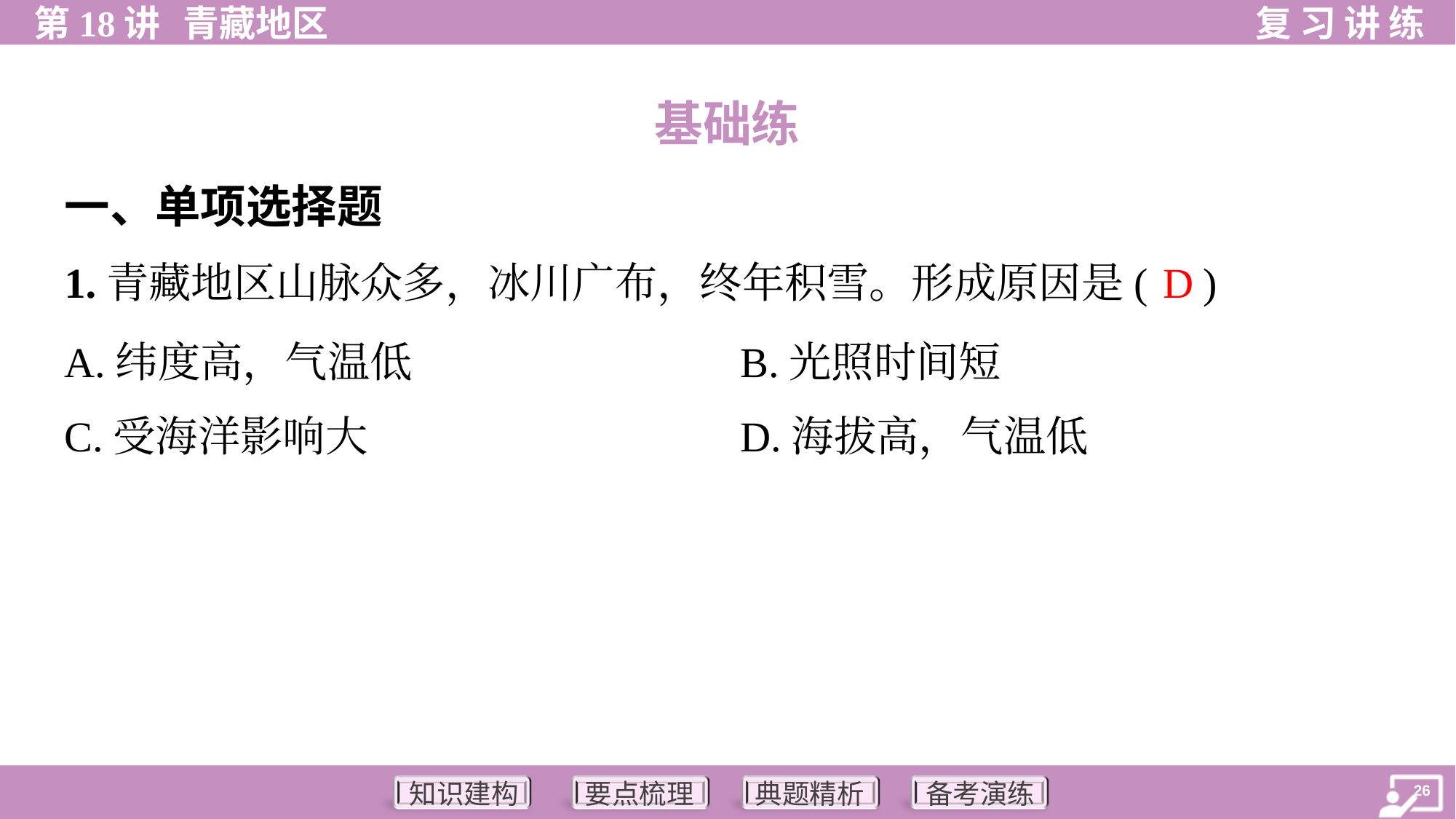

基础练
一、单项选择题
D
1.青藏地区山脉众多，冰川广布，终年积雪。形成原因是(     )
A.纬度高，气温低	B.光照时间短
C.受海洋影响大	D.海拔高，气温低